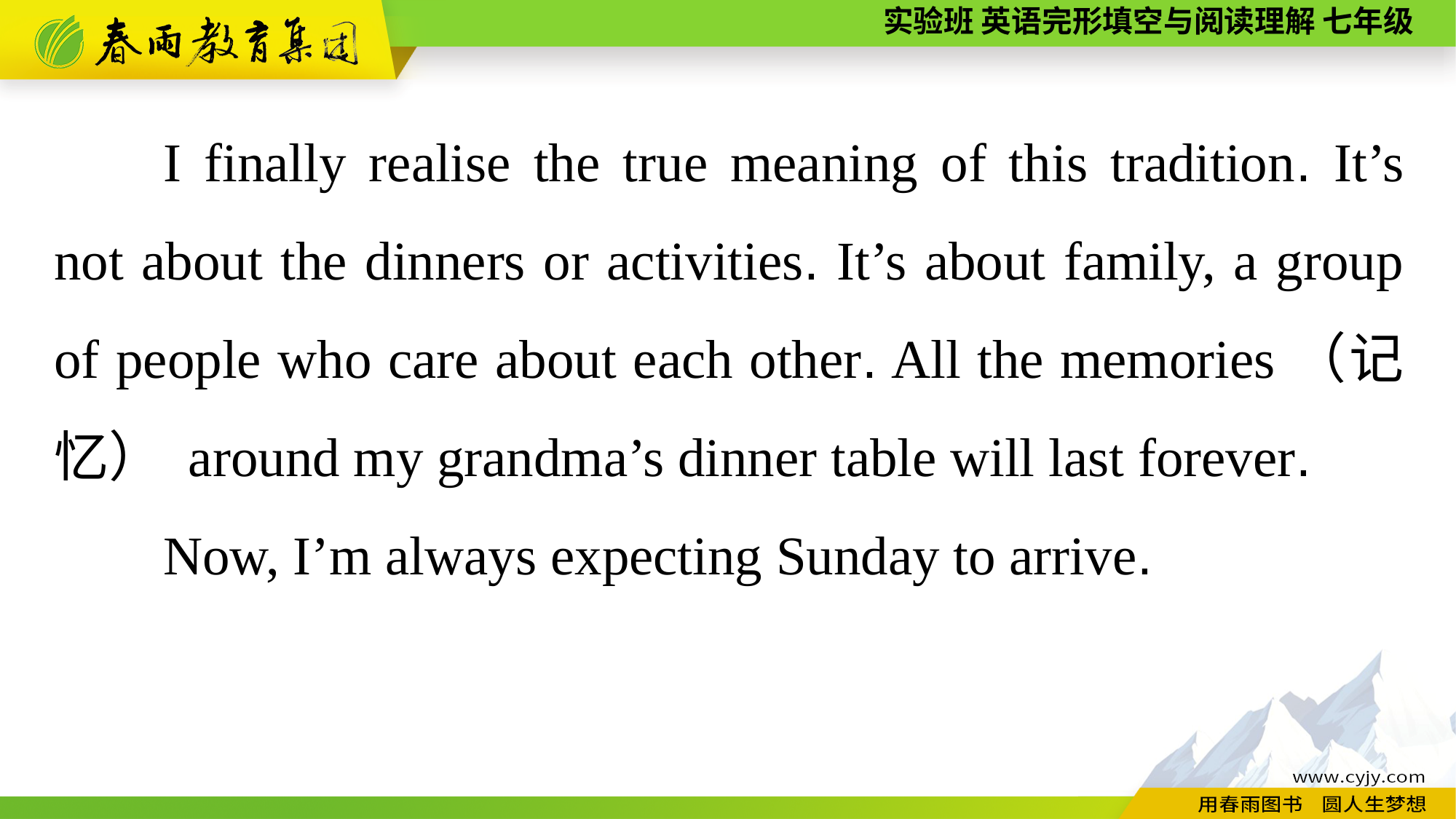

I finally realise the true meaning of this tradition. It’s not about the dinners or activities. It’s about family, a group of people who care about each other. All the memories（记忆） around my grandma’s dinner table will last forever.
Now, I’m always expecting Sunday to arrive.